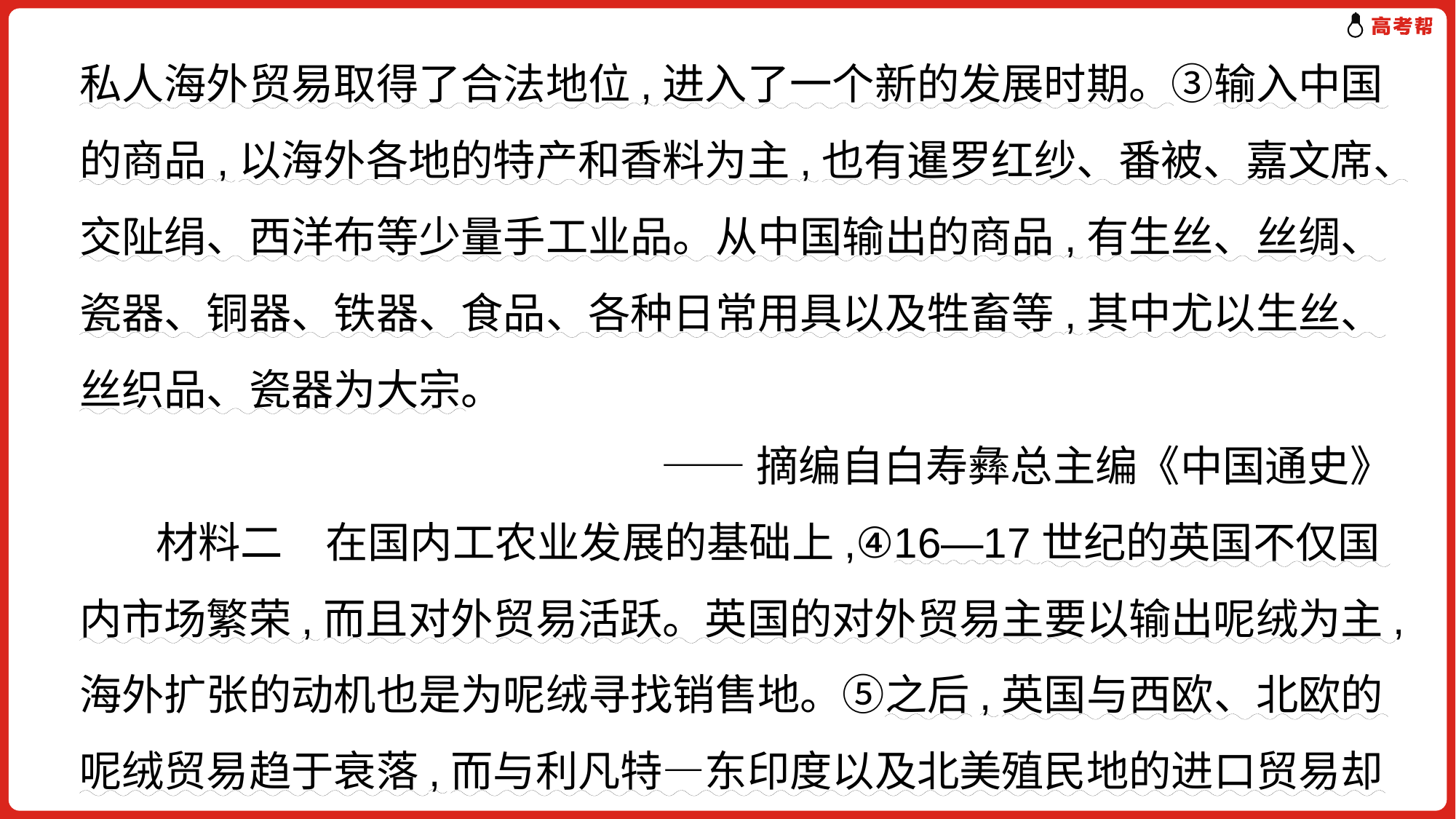

私人海外贸易取得了合法地位,进入了一个新的发展时期。③输入中国的商品,以海外各地的特产和香料为主,也有暹罗红纱、番被、嘉文席、交阯绢、西洋布等少量手工业品。从中国输出的商品,有生丝、丝绸、瓷器、铜器、铁器、食品、各种日常用具以及牲畜等,其中尤以生丝、丝织品、瓷器为大宗。
——摘编自白寿彝总主编《中国通史》
       材料二　在国内工农业发展的基础上,④16—17世纪的英国不仅国内市场繁荣,而且对外贸易活跃。英国的对外贸易主要以输出呢绒为主,海外扩张的动机也是为呢绒寻找销售地。⑤之后,英国与西欧、北欧的呢绒贸易趋于衰落,而与利凡特—东印度以及北美殖民地的进口贸易却